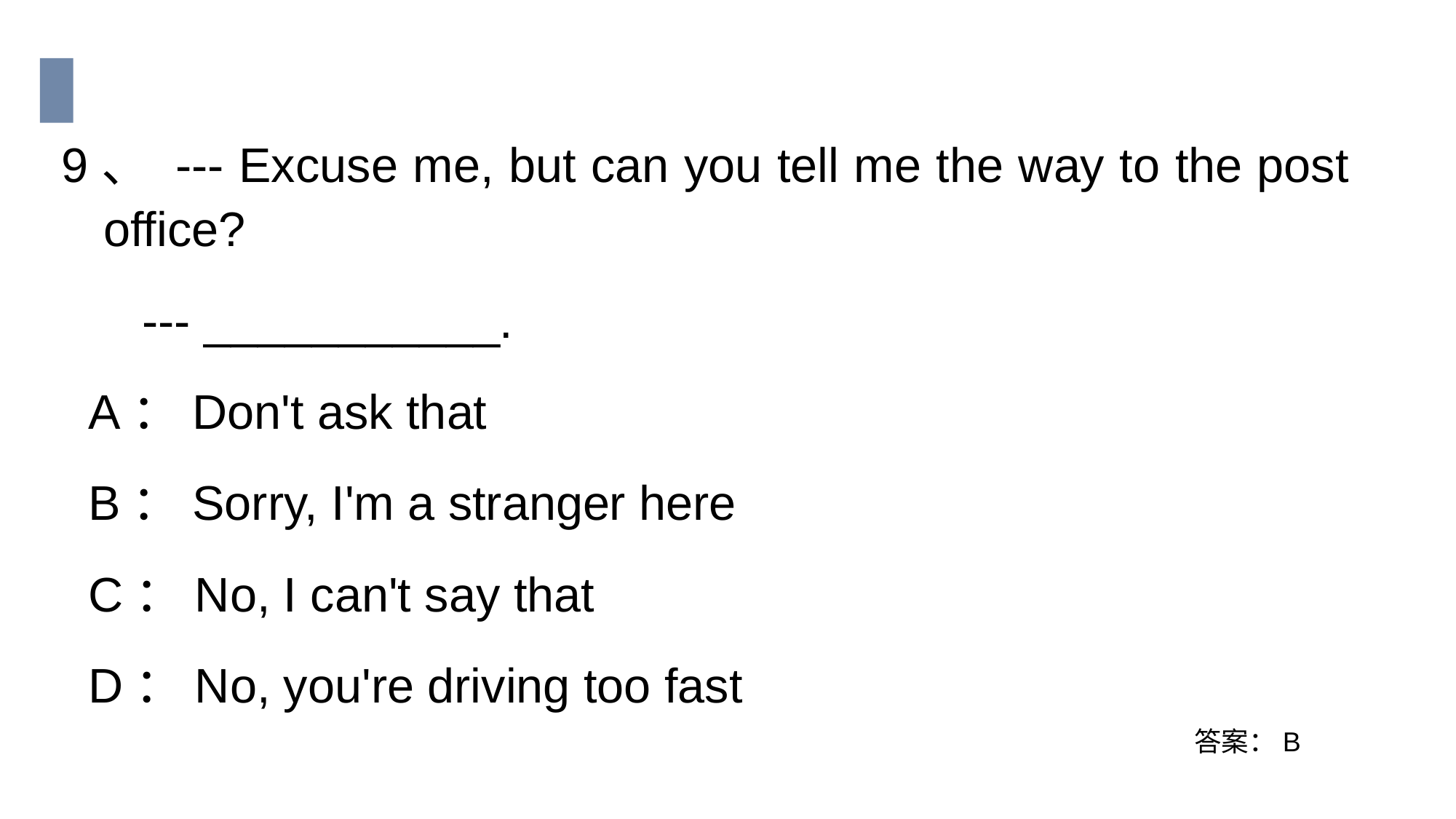

9、 --- Excuse me, but can you tell me the way to the post office?
      --- ___________.
  A：Don't ask that
  B：Sorry, I'm a stranger here
  C：No, I can't say that
  D：No, you're driving too fast

答案：B